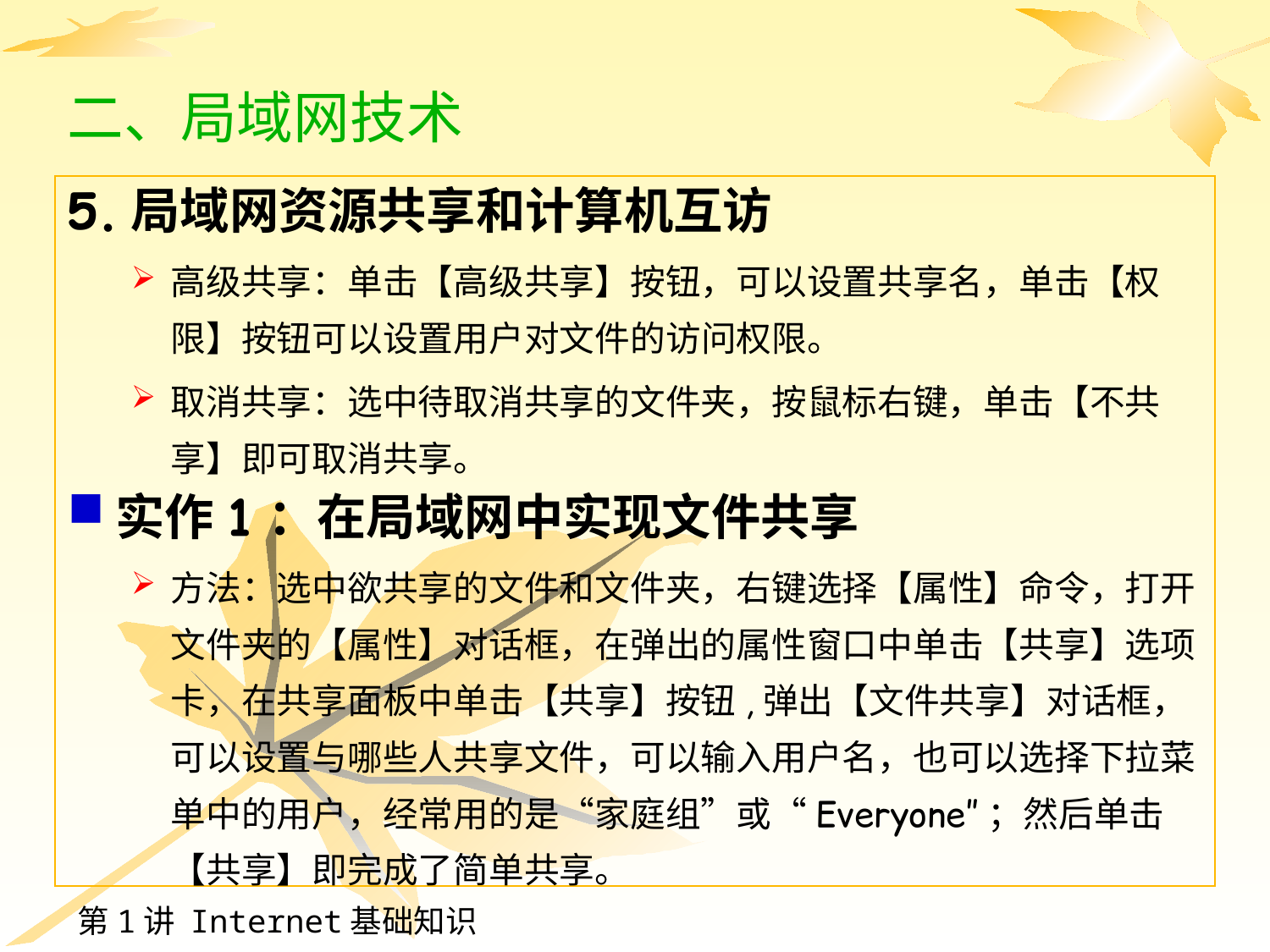

# 二、局域网技术
5.局域网资源共享和计算机互访
高级共享：单击【高级共享】按钮，可以设置共享名，单击【权限】按钮可以设置用户对文件的访问权限。
取消共享：选中待取消共享的文件夹，按鼠标右键，单击【不共享】即可取消共享。
实作1：在局域网中实现文件共享
方法：选中欲共享的文件和文件夹，右键选择【属性】命令，打开文件夹的【属性】对话框，在弹出的属性窗口中单击【共享】选项卡，在共享面板中单击【共享】按钮,弹出【文件共享】对话框，可以设置与哪些人共享文件，可以输入用户名，也可以选择下拉菜单中的用户，经常用的是“家庭组”或“Everyone”；然后单击【共享】即完成了简单共享。